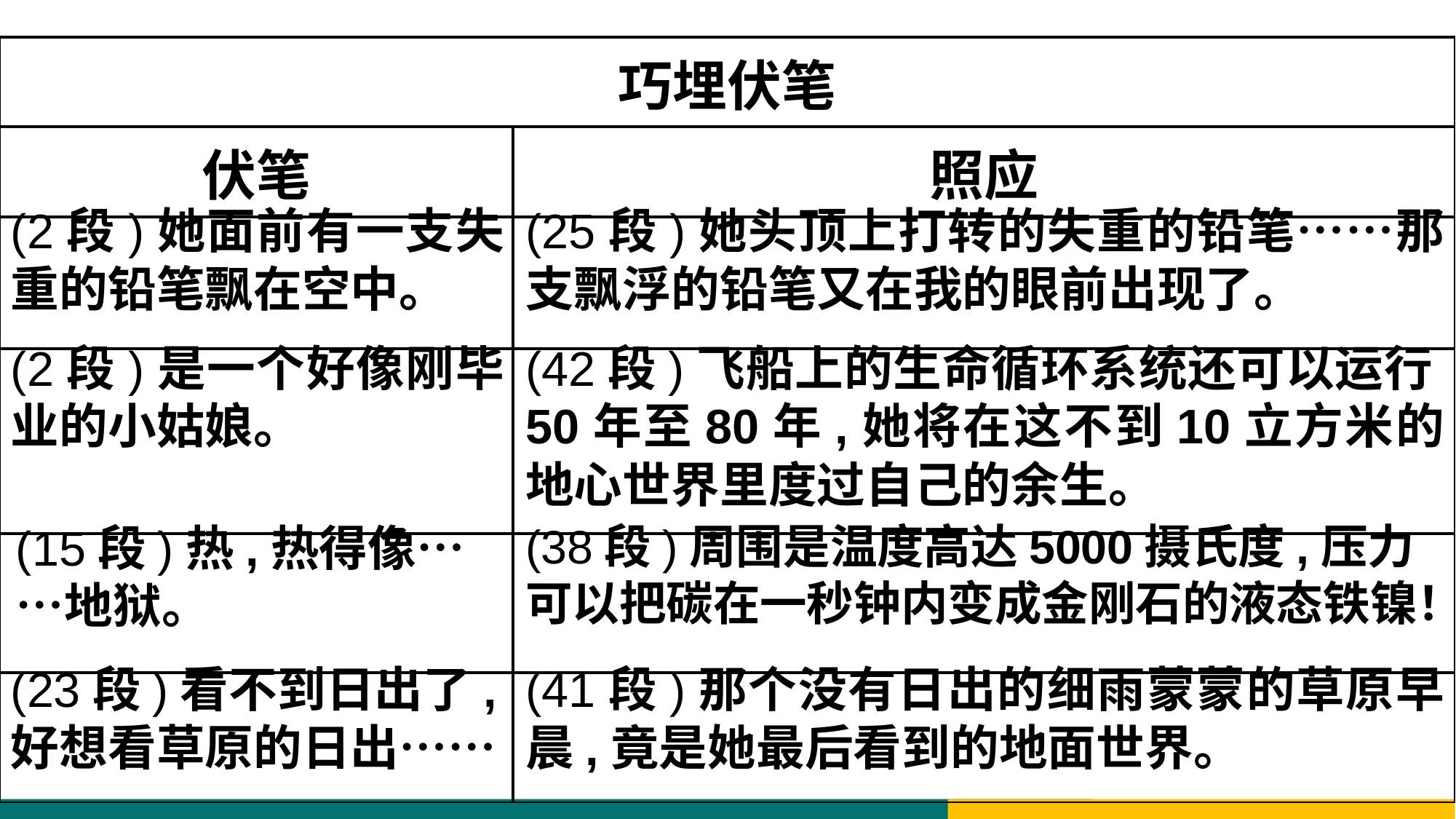

| 巧埋伏笔 |  |
| --- | --- |
| 伏笔 | 照应 |
|  |  |
|  |  |
|  |  |
|  |  |
(2段)她面前有一支失重的铅笔飘在空中。
(25段)她头顶上打转的失重的铅笔……那支飘浮的铅笔又在我的眼前出现了。
(2段)是一个好像刚毕业的小姑娘。
(42段)飞船上的生命循环系统还可以运行50年至80年,她将在这不到10立方米的地心世界里度过自己的余生。
(15段)热,热得像……地狱。
(38段)周围是温度高达5000摄氏度,压力可以把碳在一秒钟内变成金刚石的液态铁镍！
(23段)看不到日出了,好想看草原的日出……
(41段)那个没有日出的细雨蒙蒙的草原早晨,竟是她最后看到的地面世界。